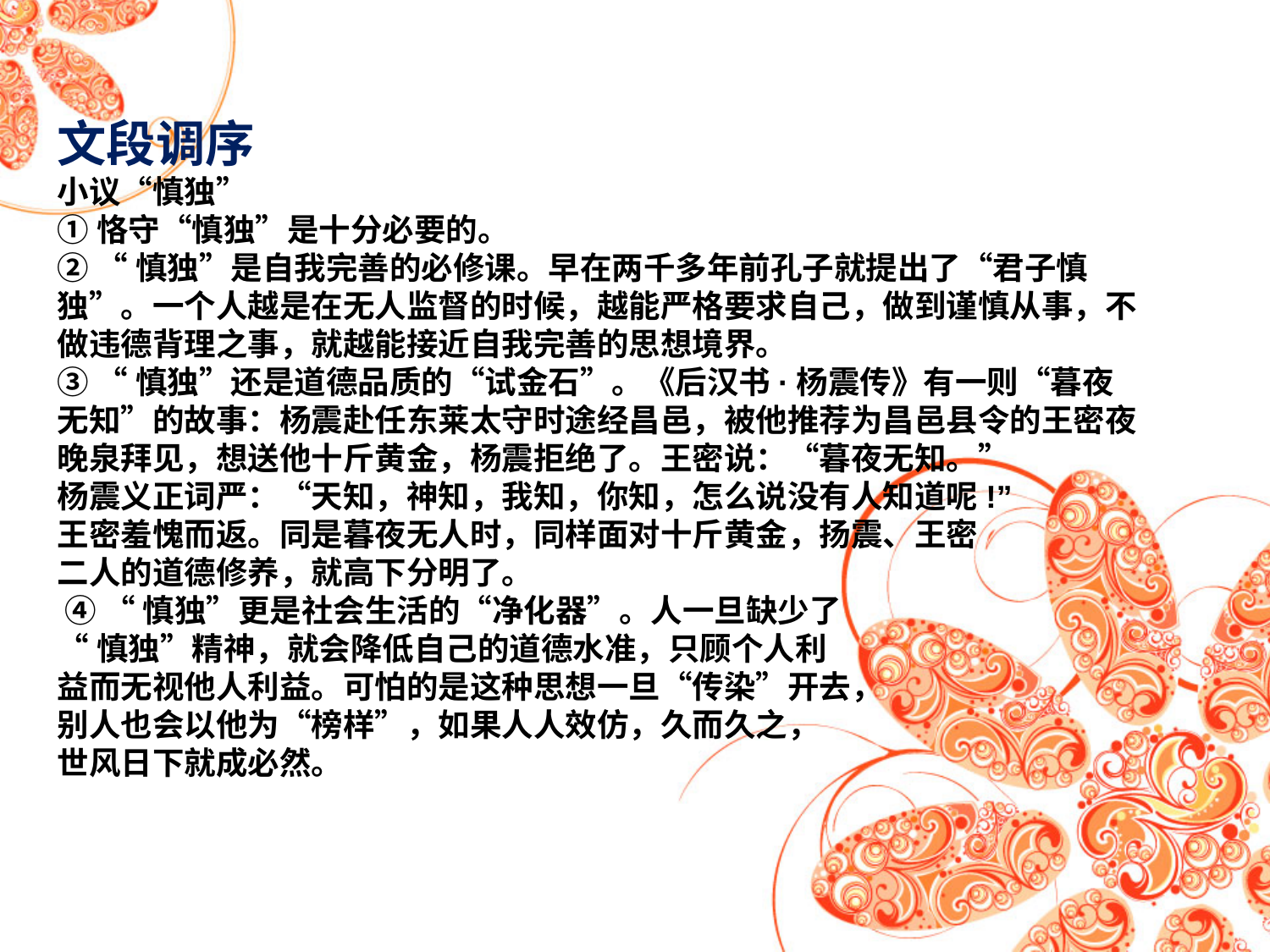

文段调序
小议“慎独”
①恪守“慎独”是十分必要的。
② “慎独”是自我完善的必修课。早在两千多年前孔子就提出了“君子慎独”。一个人越是在无人监督的时候，越能严格要求自己，做到谨慎从事，不做违德背理之事，就越能接近自我完善的思想境界。
③ “慎独”还是道德品质的“试金石”。《后汉书·杨震传》有一则“暮夜无知”的故事：杨震赴任东莱太守时途经昌邑，被他推荐为昌邑县令的王密夜晚泉拜见，想送他十斤黄金，杨震拒绝了。王密说：“暮夜无知。”
杨震义正词严：“天知，神知，我知，你知，怎么说没有人知道呢!”
王密羞愧而返。同是暮夜无人时，同样面对十斤黄金，扬震、王密
二人的道德修养，就高下分明了。
 ④ “慎独”更是社会生活的“净化器”。人一旦缺少了
“慎独”精神，就会降低自己的道德水准，只顾个人利
益而无视他人利益。可怕的是这种思想一旦“传染”开去，
别人也会以他为“榜样”，如果人人效仿，久而久之，
世风日下就成必然。